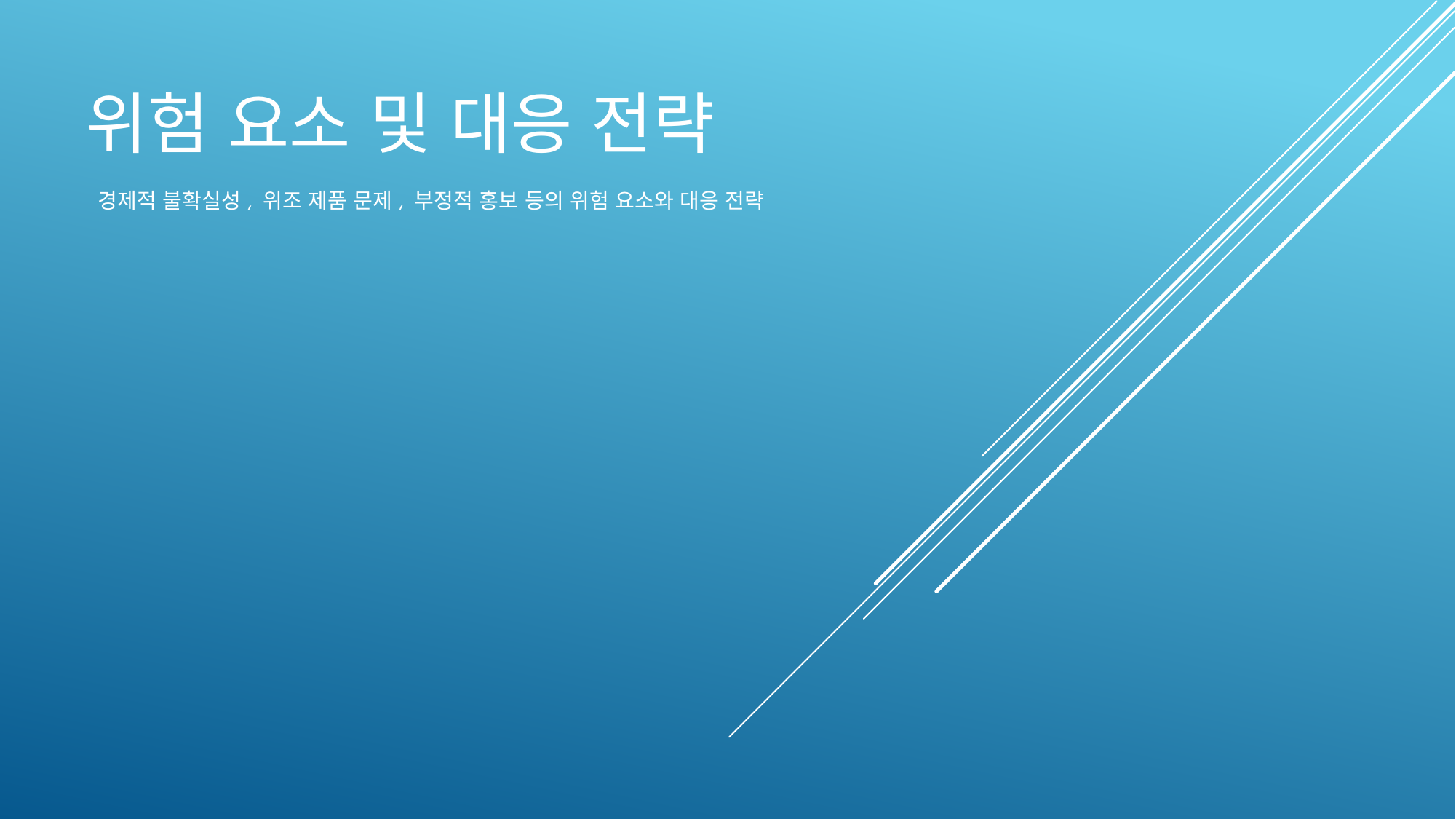

위험 요소 및 대응 전략
 경제적 불확실성, 위조 제품 문제, 부정적 홍보 등의 위험 요소와 대응 전략